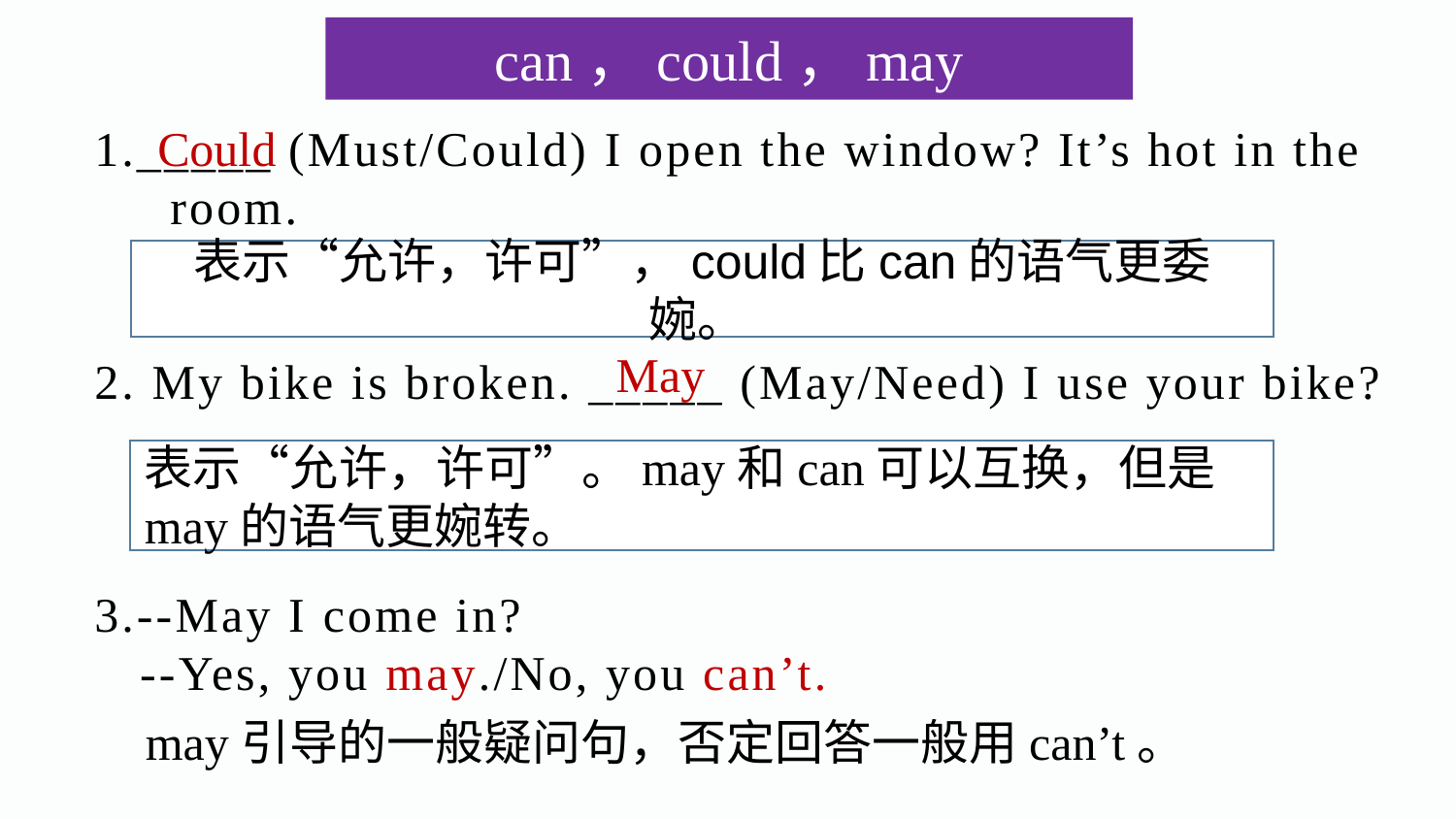

can，could，may
Could
1._____ (Must/Could) I open the window? It’s hot in the
     room.

2. My bike is broken. _____ (May/Need) I use your bike?

3.--May I come in?
   --Yes, you may./No, you can’t.
表示“允许，许可”，could比can的语气更委婉。
May
表示“允许，许可”。may和can可以互换，但是may的语气更婉转。
may引导的一般疑问句，否定回答一般用can’t。